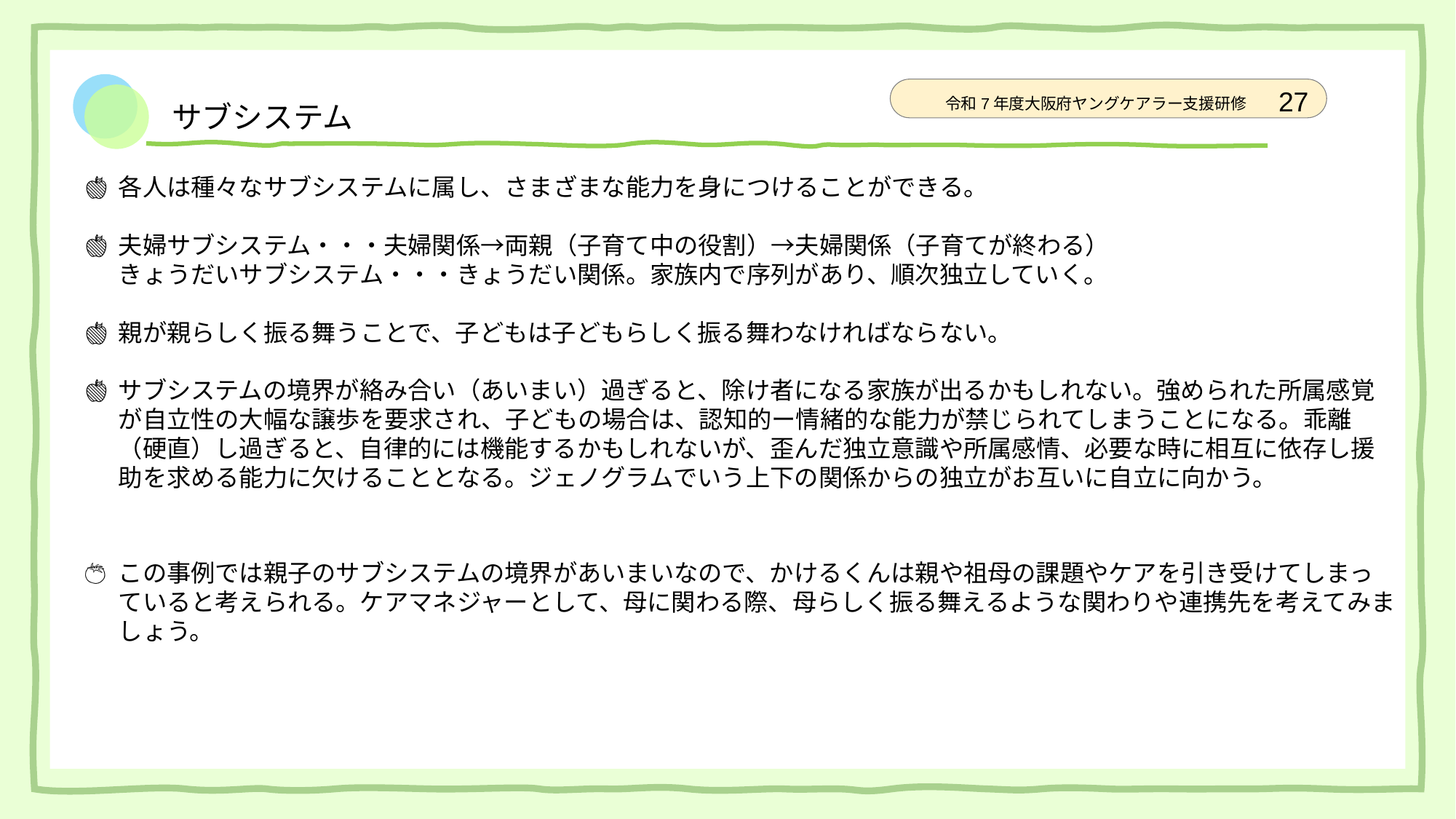

# サブシステム
各人は種々なサブシステムに属し、さまざまな能力を身につけることができる。

夫婦サブシステム・・・夫婦関係→両親（子育て中の役割）→夫婦関係（子育てが終わる）
きょうだいサブシステム・・・きょうだい関係。家族内で序列があり、順次独立していく。

親が親らしく振る舞うことで、子どもは子どもらしく振る舞わなければならない。

サブシステムの境界が絡み合い（あいまい）過ぎると、除け者になる家族が出るかもしれない。強められた所属感覚が自立性の大幅な譲歩を要求され、子どもの場合は、認知的ー情緒的な能力が禁じられてしまうことになる。乖離（硬直）し過ぎると、自律的には機能するかもしれないが、歪んだ独立意識や所属感情、必要な時に相互に依存し援助を求める能力に欠けることとなる。ジェノグラムでいう上下の関係からの独立がお互いに自立に向かう。
この事例では親子のサブシステムの境界があいまいなので、かけるくんは親や祖母の課題やケアを引き受けてしまっていると考えられる。ケアマネジャーとして、母に関わる際、母らしく振る舞えるような関わりや連携先を考えてみましょう。